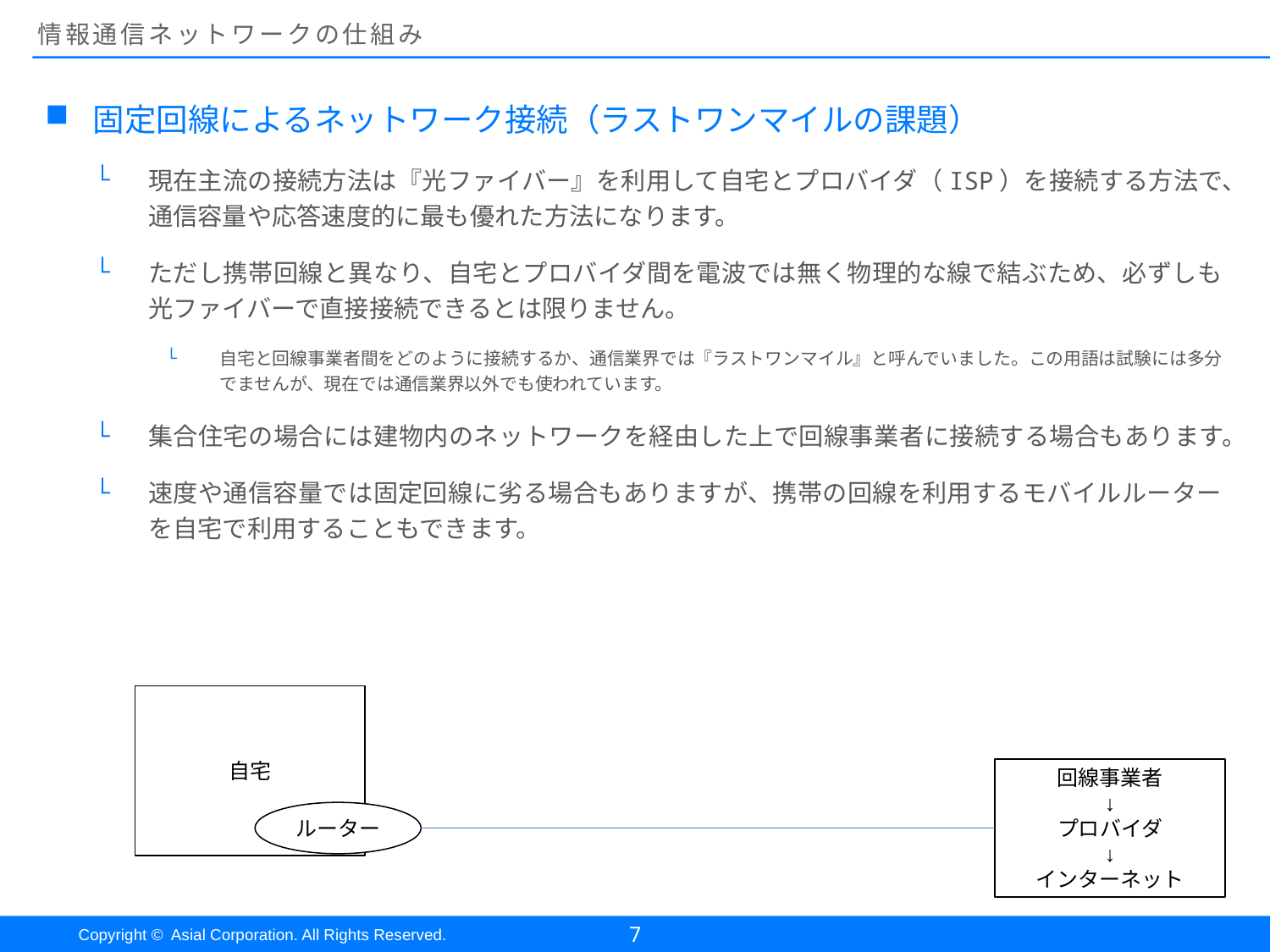

# 情報通信ネットワークの仕組み

固定回線によるネットワーク接続（ラストワンマイルの課題）
現在主流の接続方法は『光ファイバー』を利用して自宅とプロバイダ（ISP）を接続する方法で、通信容量や応答速度的に最も優れた方法になります。
ただし携帯回線と異なり、自宅とプロバイダ間を電波では無く物理的な線で結ぶため、必ずしも光ファイバーで直接接続できるとは限りません。
自宅と回線事業者間をどのように接続するか、通信業界では『ラストワンマイル』と呼んでいました。この用語は試験には多分でませんが、現在では通信業界以外でも使われています。
集合住宅の場合には建物内のネットワークを経由した上で回線事業者に接続する場合もあります。
速度や通信容量では固定回線に劣る場合もありますが、携帯の回線を利用するモバイルルーターを自宅で利用することもできます。
自宅
回線事業者
↓
プロバイダ
↓
インターネット
ルーター
7